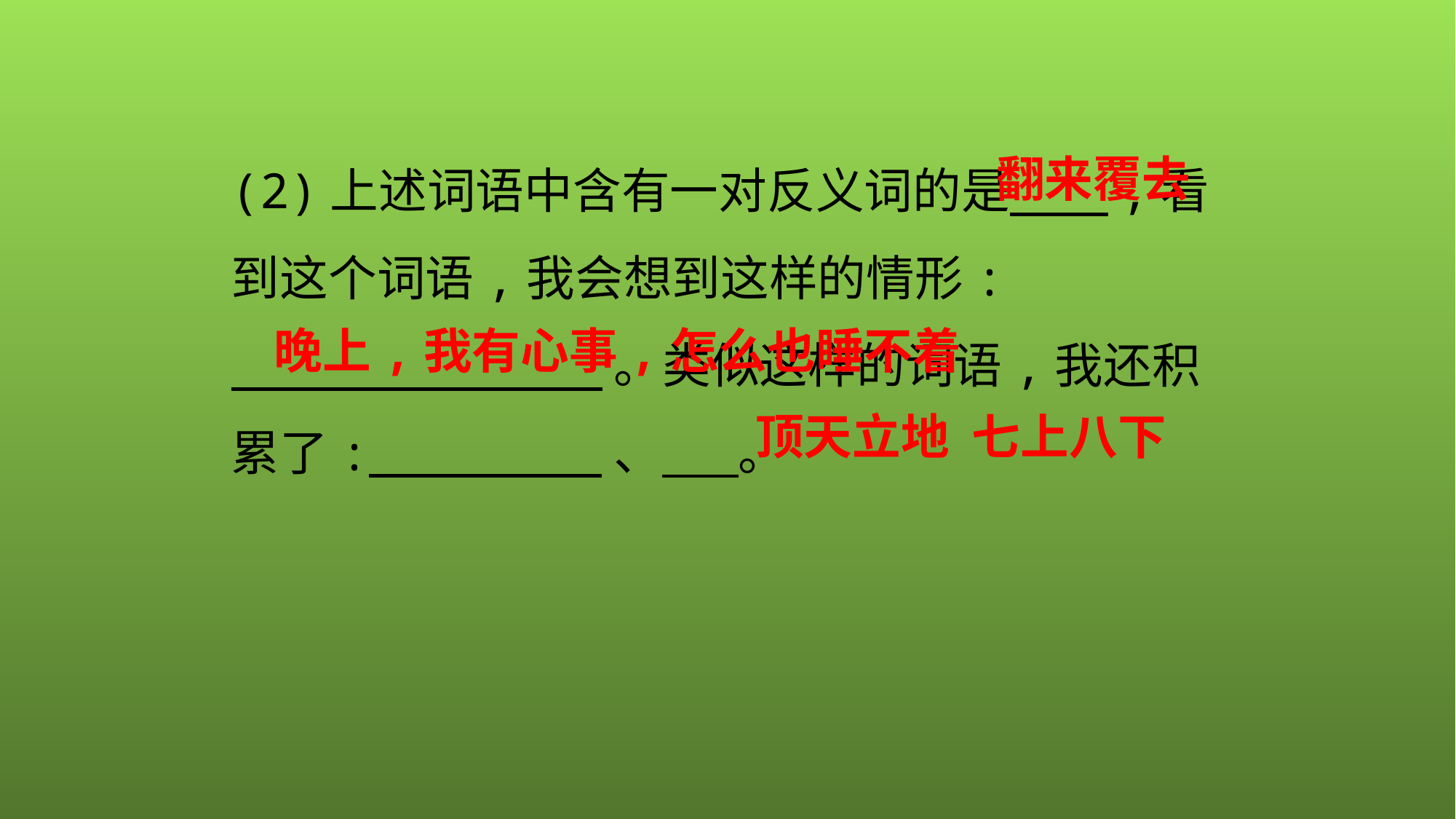

(2)上述词语中含有一对反义词的是         ,看到这个词语,我会想到这样的情形:
                                  。类似这样的词语,我还积累了:        、       。

翻来覆去
晚上,我有心事,怎么也睡不着
顶天立地  七上八下